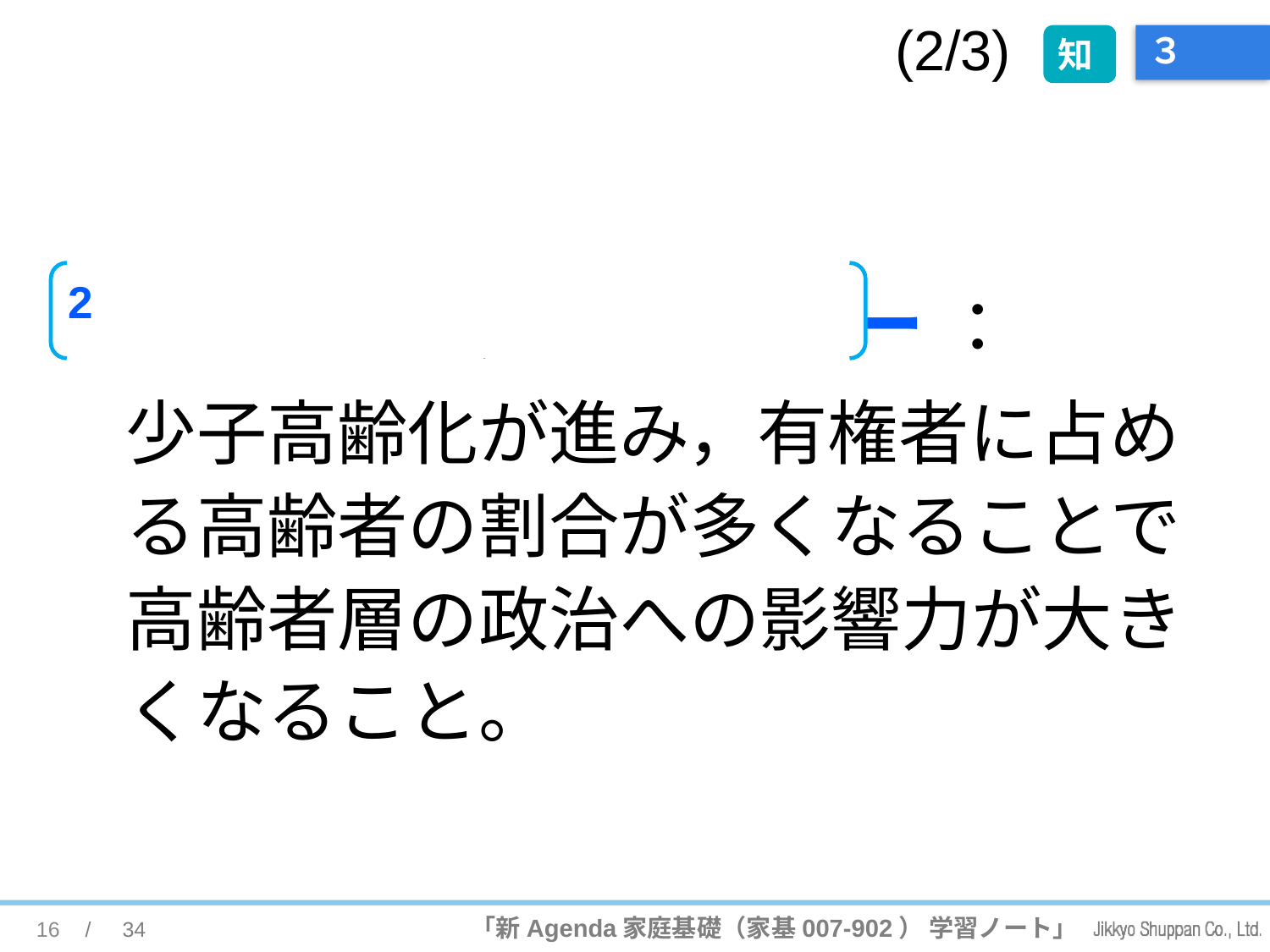

(2/3)
# ３
知
(2) シルバーデモクラシー ：
少子高齢化が進み，有権者に占める高齢者の割合が多くなることで高齢者層の政治への影響力が大きくなること。
2
16